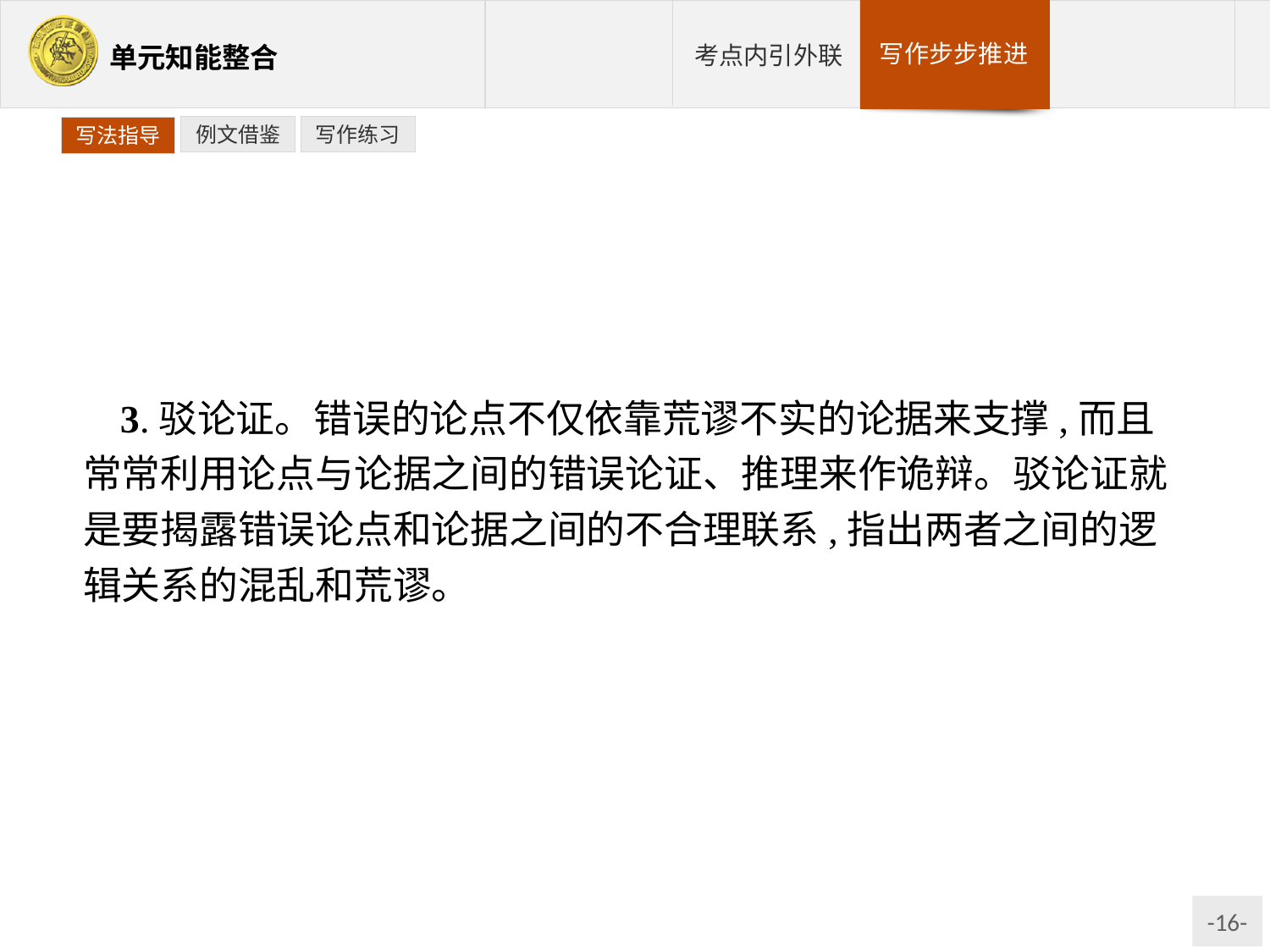

例文借鉴
写作练习
写法指导
3.驳论证。错误的论点不仅依靠荒谬不实的论据来支撑,而且常常利用论点与论据之间的错误论证、推理来作诡辩。驳论证就是要揭露错误论点和论据之间的不合理联系,指出两者之间的逻辑关系的混乱和荒谬。